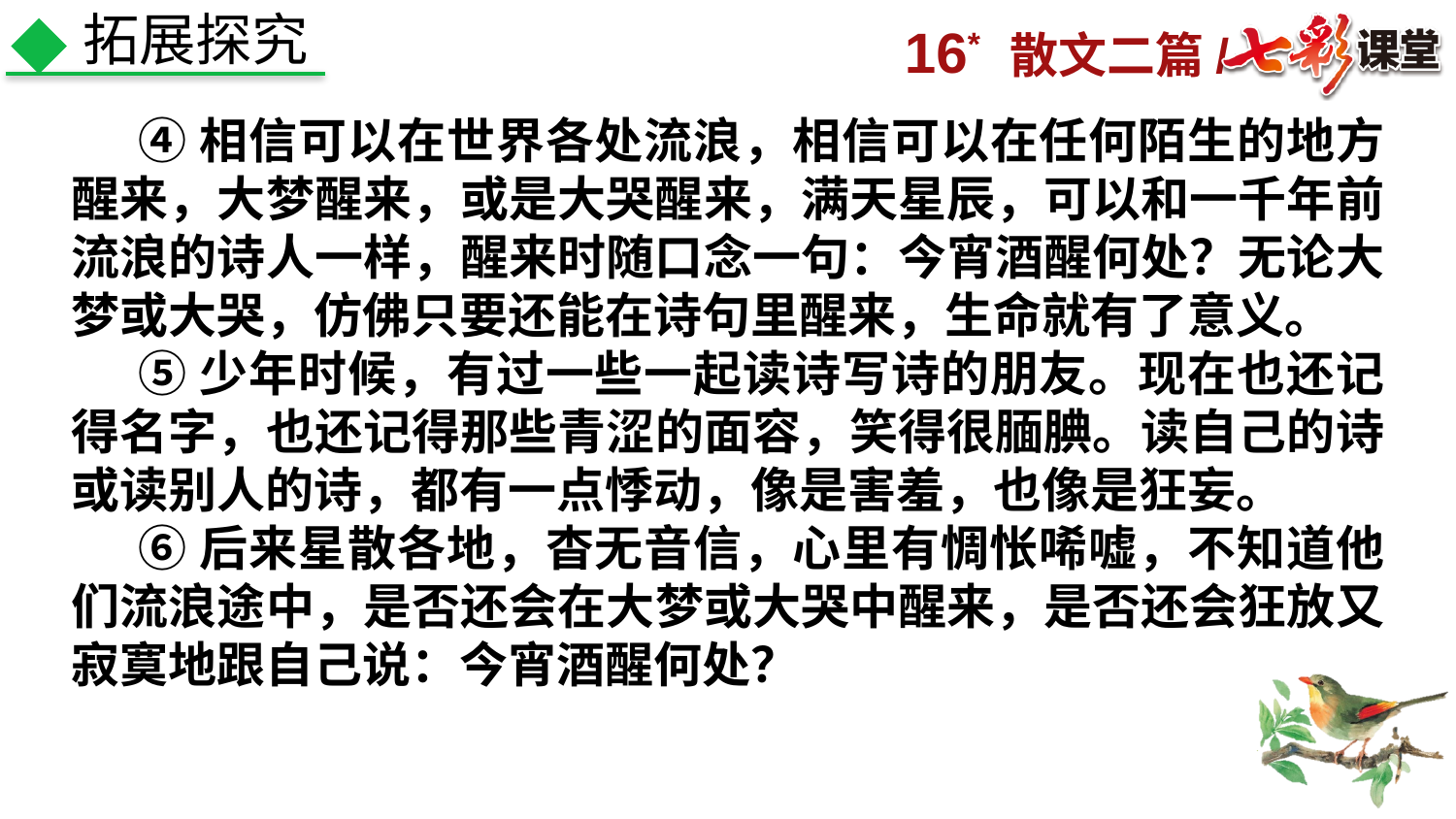

拓展探究

  ④相信可以在世界各处流浪，相信可以在任何陌生的地方醒来，大梦醒来，或是大哭醒来，满天星辰，可以和一千年前流浪的诗人一样，醒来时随口念一句：今宵酒醒何处？无论大梦或大哭，仿佛只要还能在诗句里醒来，生命就有了意义。
  ⑤少年时候，有过一些一起读诗写诗的朋友。现在也还记得名字，也还记得那些青涩的面容，笑得很腼腆。读自己的诗或读别人的诗，都有一点悸动，像是害羞，也像是狂妄。
  ⑥后来星散各地，杳无音信，心里有惆怅唏嘘，不知道他们流浪途中，是否还会在大梦或大哭中醒来，是否还会狂放又寂寞地跟自己说：今宵酒醒何处？